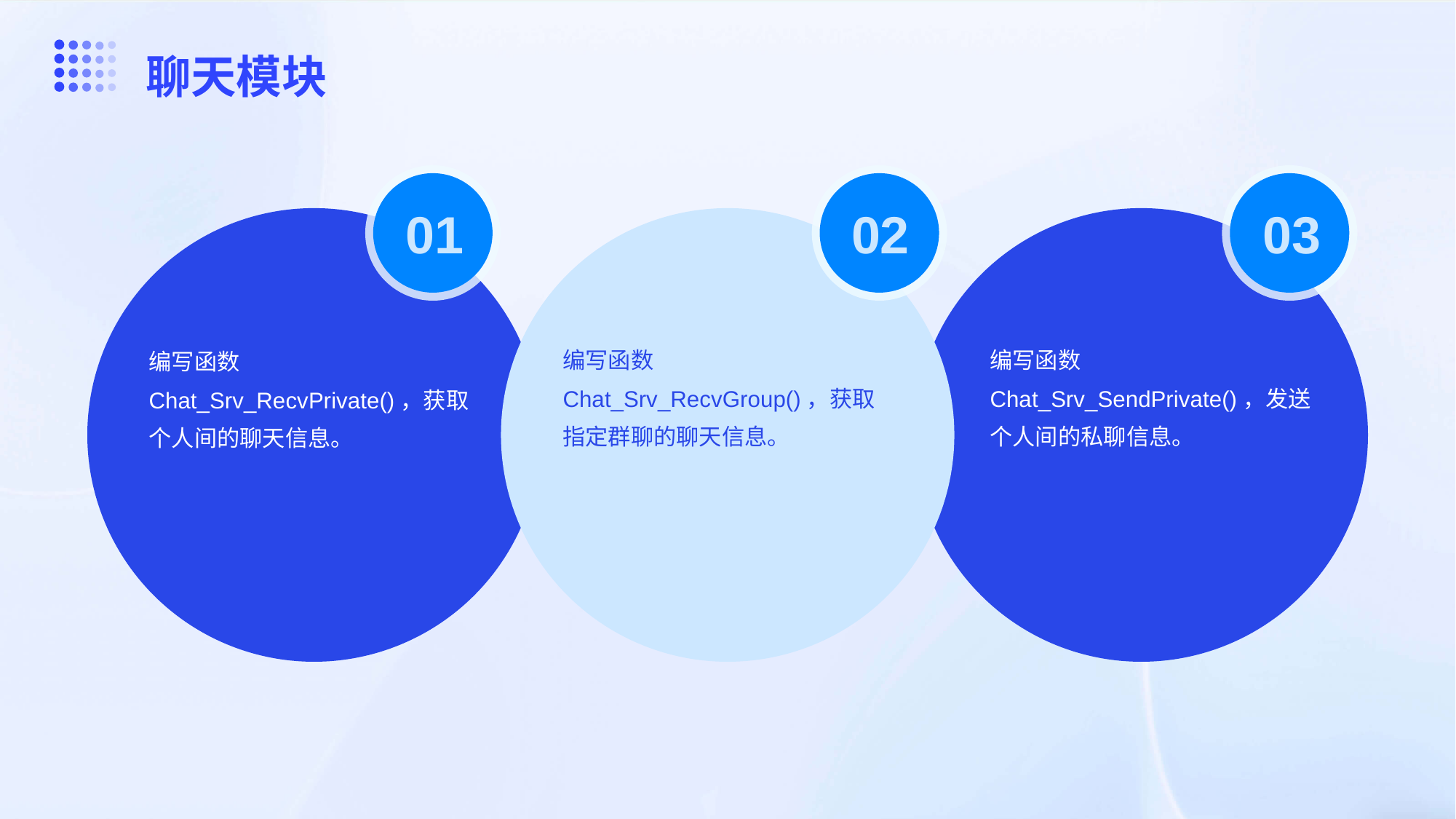

聊天模块

01
02
03

编写函数Chat_Srv_RecvGroup()，获取指定群聊的聊天信息。
编写函数Chat_Srv_SendPrivate()，发送个人间的私聊信息。
编写函数Chat_Srv_RecvPrivate()，获取个人间的聊天信息。